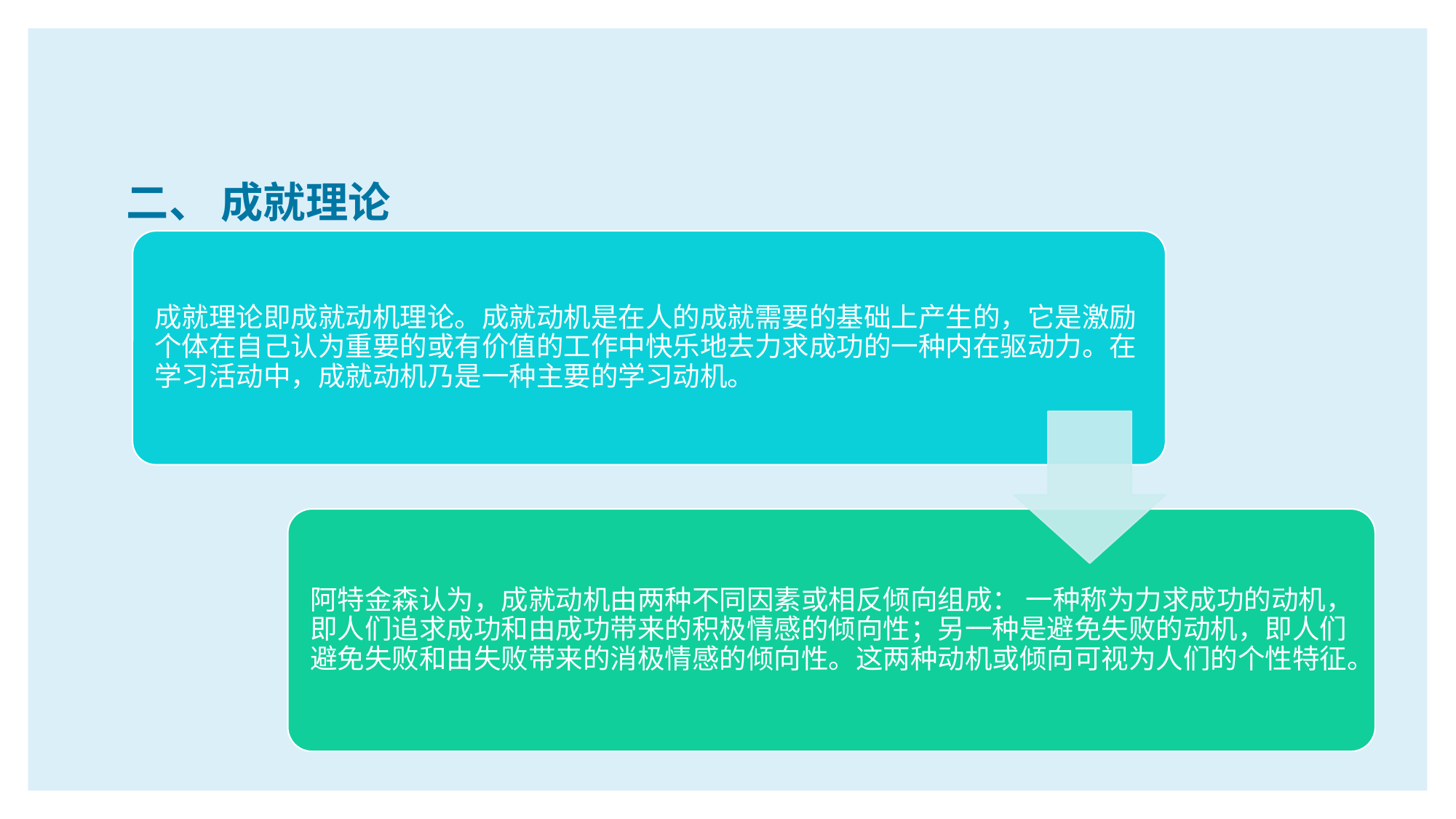

二、 成就理论

成就理论即成就动机理论。成就动机是在人的成就需要的基础上产生的，它是激励个体在自己认为重要的或有价值的工作中快乐地去力求成功的一种内在驱动力。在学习活动中，成就动机乃是一种主要的学习动机。
阿特金森认为，成就动机由两种不同因素或相反倾向组成： 一种称为力求成功的动机，即人们追求成功和由成功带来的积极情感的倾向性；另一种是避免失败的动机，即人们避免失败和由失败带来的消极情感的倾向性。这两种动机或倾向可视为人们的个性特征。